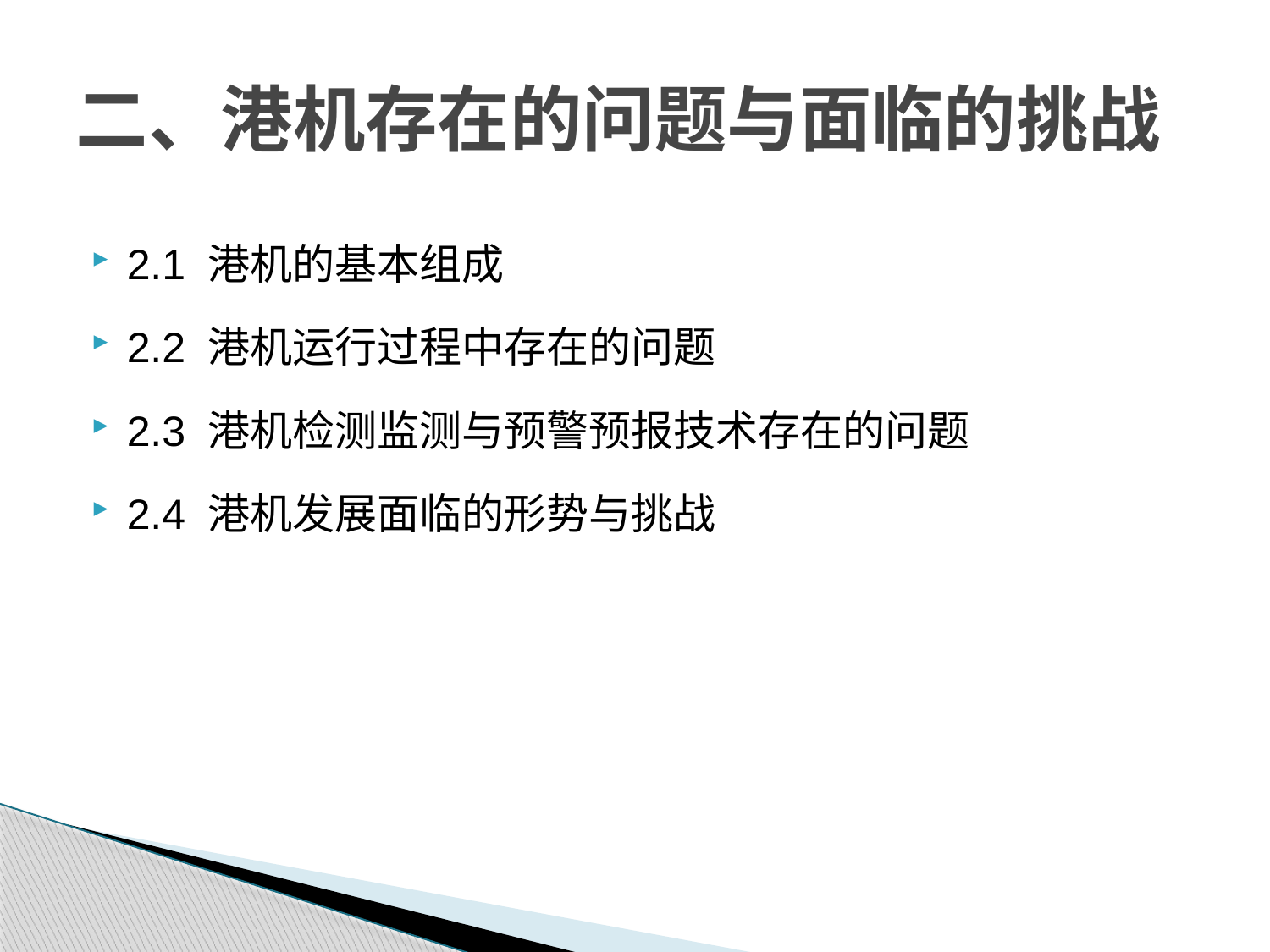

# 二、港机存在的问题与面临的挑战
2.1 港机的基本组成
2.2 港机运行过程中存在的问题
2.3 港机检测监测与预警预报技术存在的问题
2.4 港机发展面临的形势与挑战